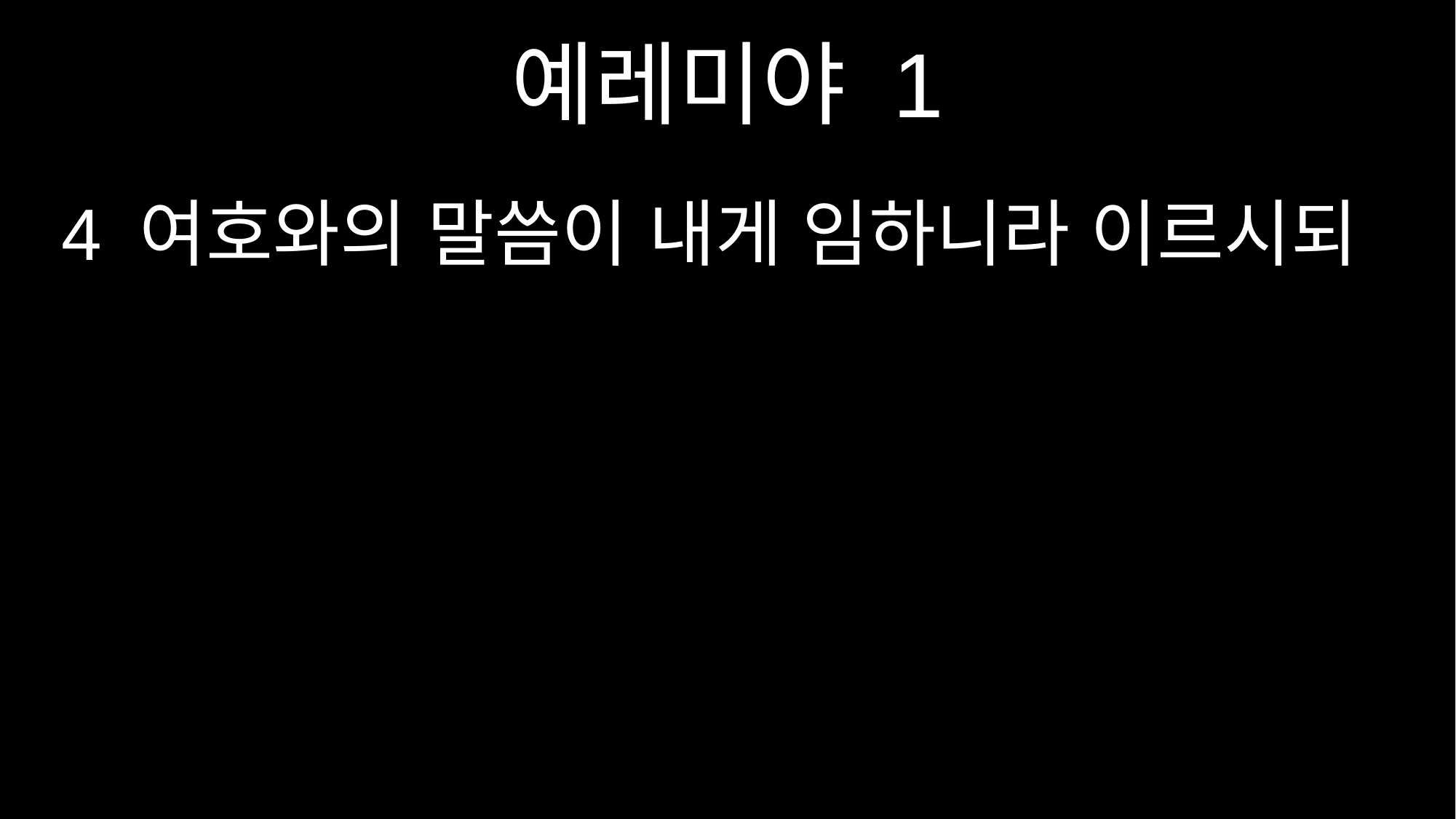

예레미야 1
4 여호와의 말씀이 내게 임하니라 이르시되